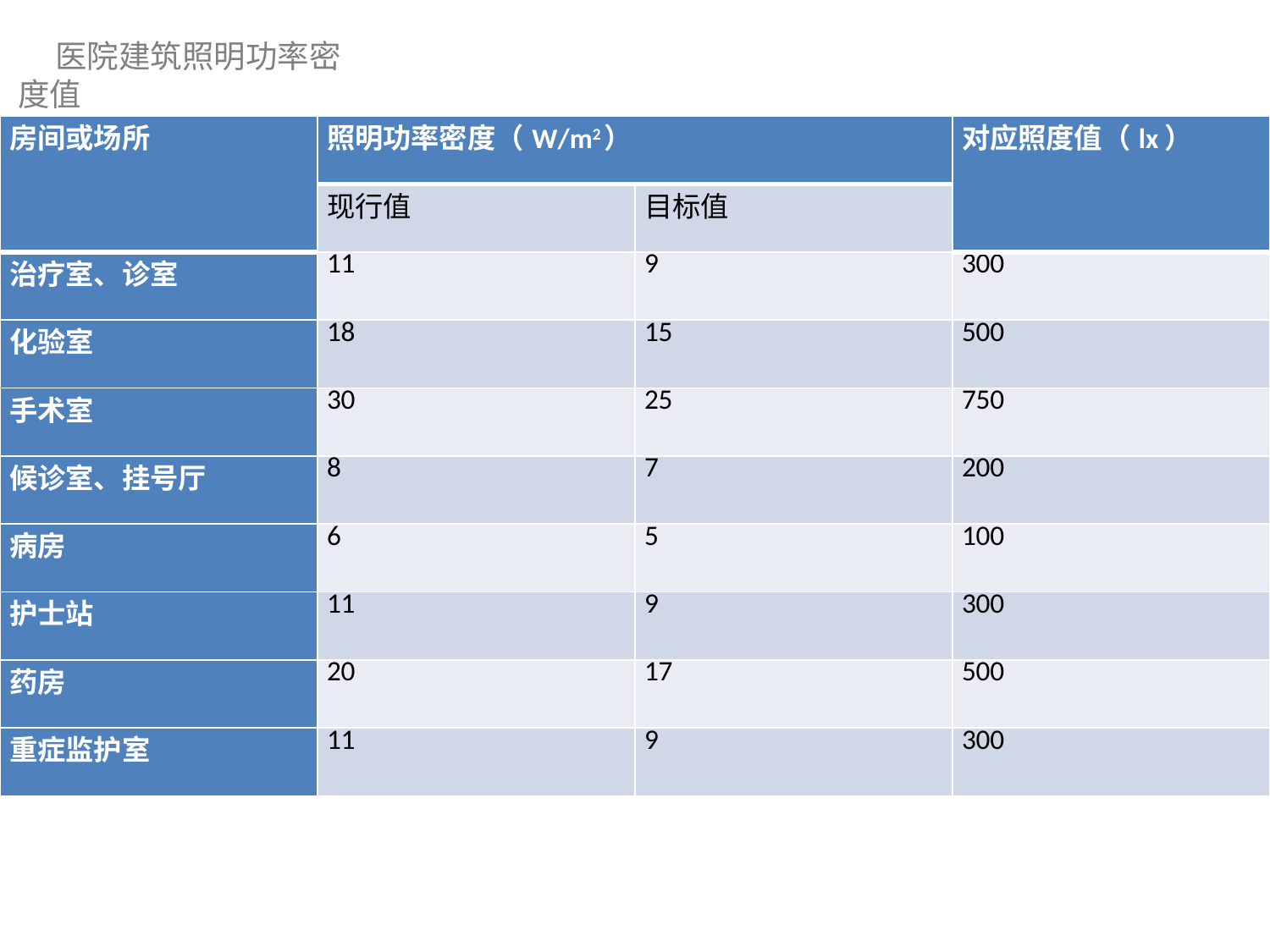

医院建筑照明功率密度值
| 房间或场所 | 照明功率密度（W/m2） |  | 对应照度值（lx） |
| --- | --- | --- | --- |
|  | 现行值 | 目标值 |  |
| 治疗室、诊室 | 11 | 9 | 300 |
| 化验室 | 18 | 15 | 500 |
| 手术室 | 30 | 25 | 750 |
| 候诊室、挂号厅 | 8 | 7 | 200 |
| 病房 | 6 | 5 | 100 |
| 护士站 | 11 | 9 | 300 |
| 药房 | 20 | 17 | 500 |
| 重症监护室 | 11 | 9 | 300 |